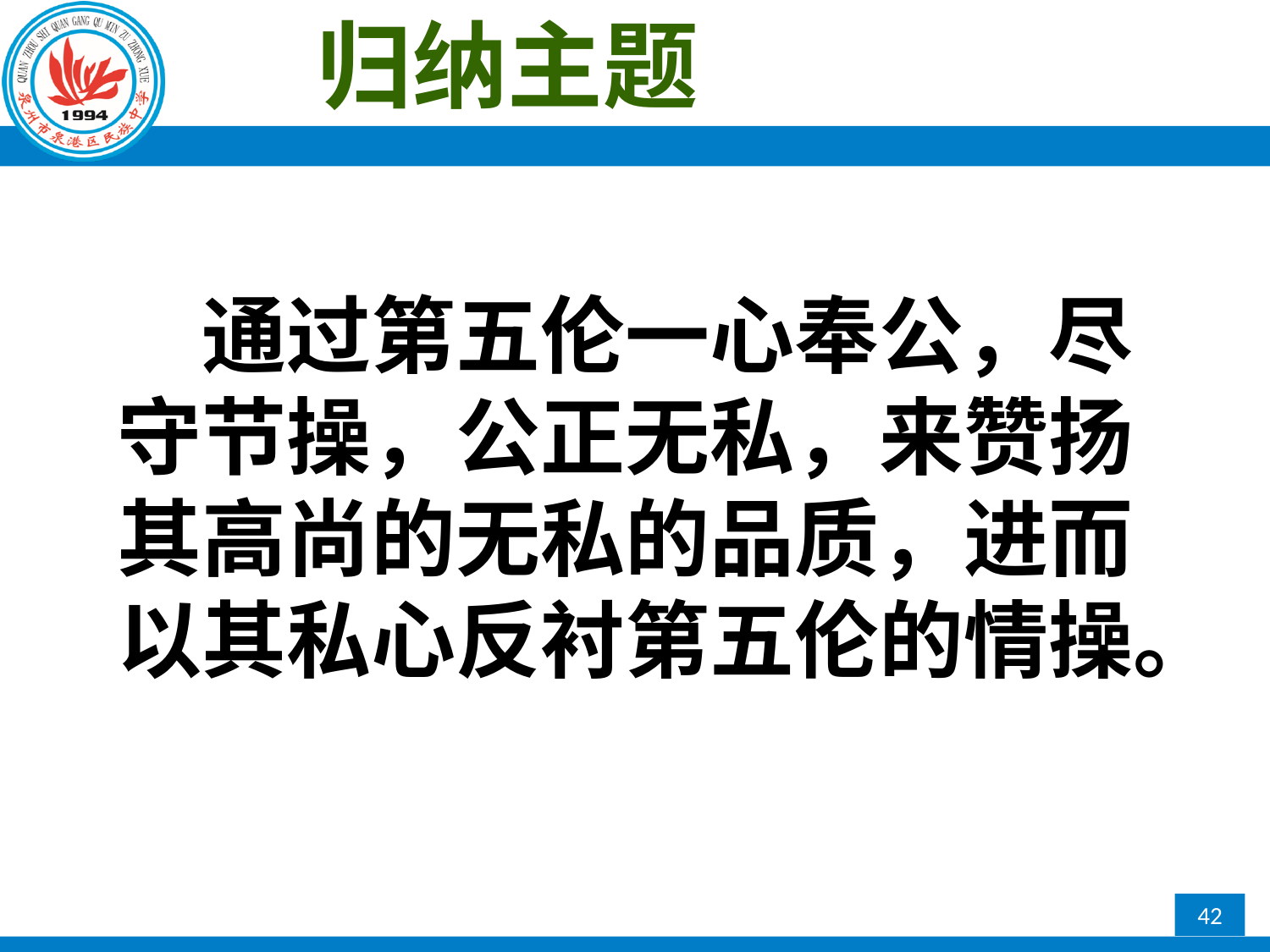

归纳主题
# 通过第五伦一心奉公，尽守节操，公正无私，来赞扬其高尚的无私的品质，进而以其私心反衬第五伦的情操。